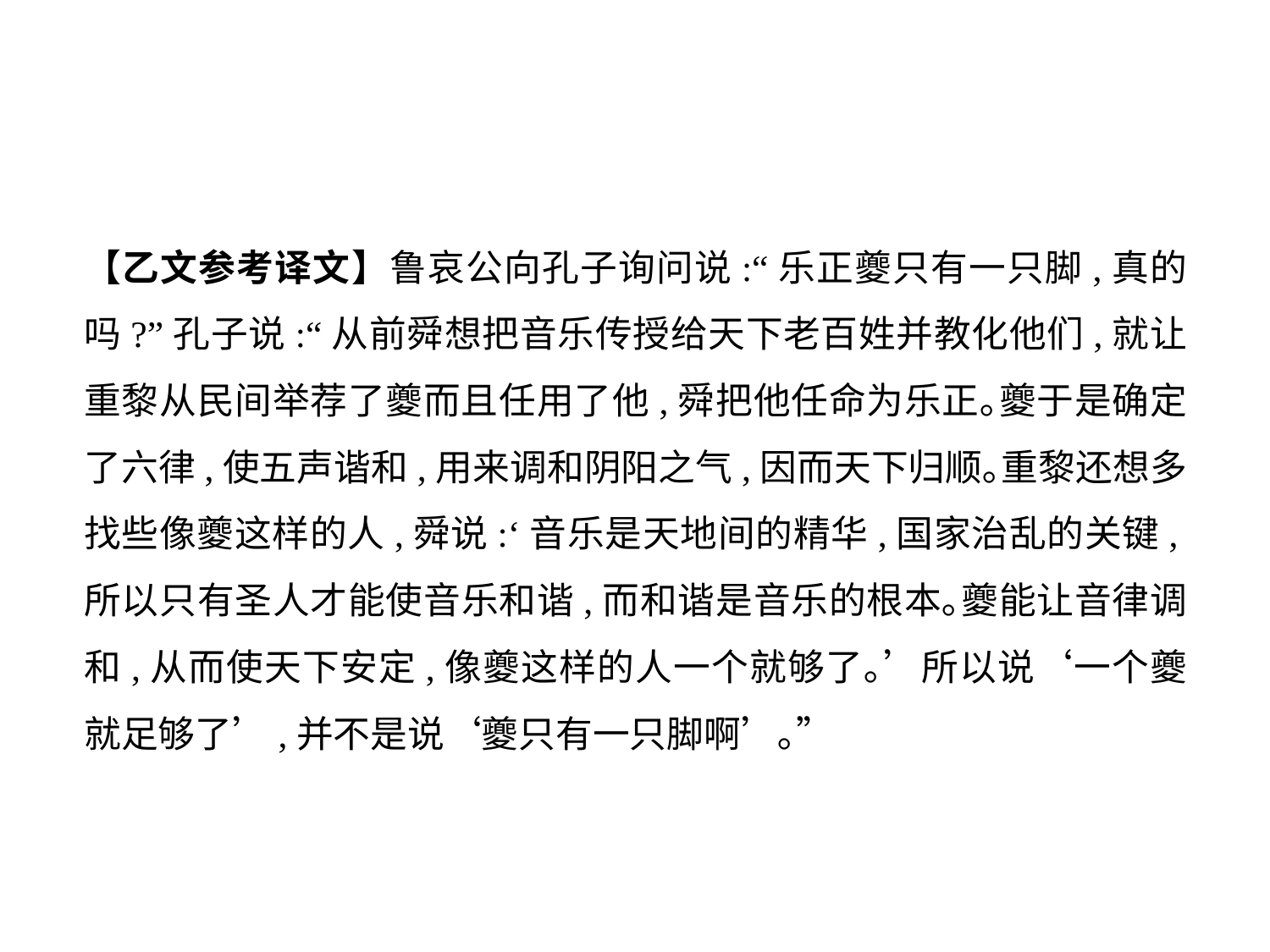

【乙文参考译文】鲁哀公向孔子询问说:“乐正夔只有一只脚,真的吗?”孔子说:“从前舜想把音乐传授给天下老百姓并教化他们,就让重黎从民间举荐了夔而且任用了他,舜把他任命为乐正｡夔于是确定了六律,使五声谐和,用来调和阴阳之气,因而天下归顺｡重黎还想多找些像夔这样的人,舜说:‘音乐是天地间的精华,国家治乱的关键,所以只有圣人才能使音乐和谐,而和谐是音乐的根本｡夔能让音律调和,从而使天下安定,像夔这样的人一个就够了｡’所以说‘一个夔就足够了’,并不是说‘夔只有一只脚啊’｡”